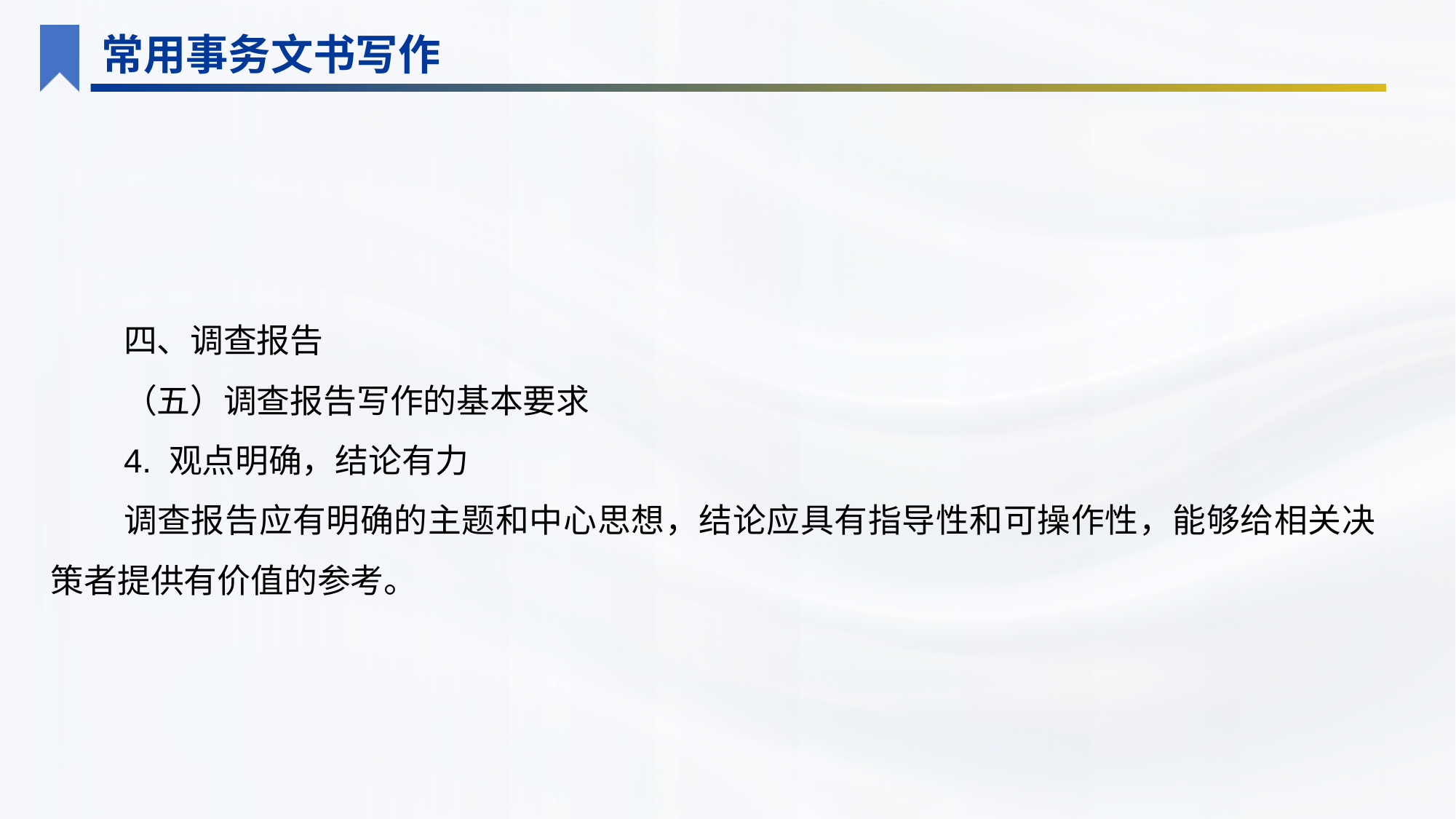

常用事务文书写作
四、调查报告
（五）调查报告写作的基本要求
4. 观点明确，结论有力
调查报告应有明确的主题和中心思想，结论应具有指导性和可操作性，能够给相关决策者提供有价值的参考。